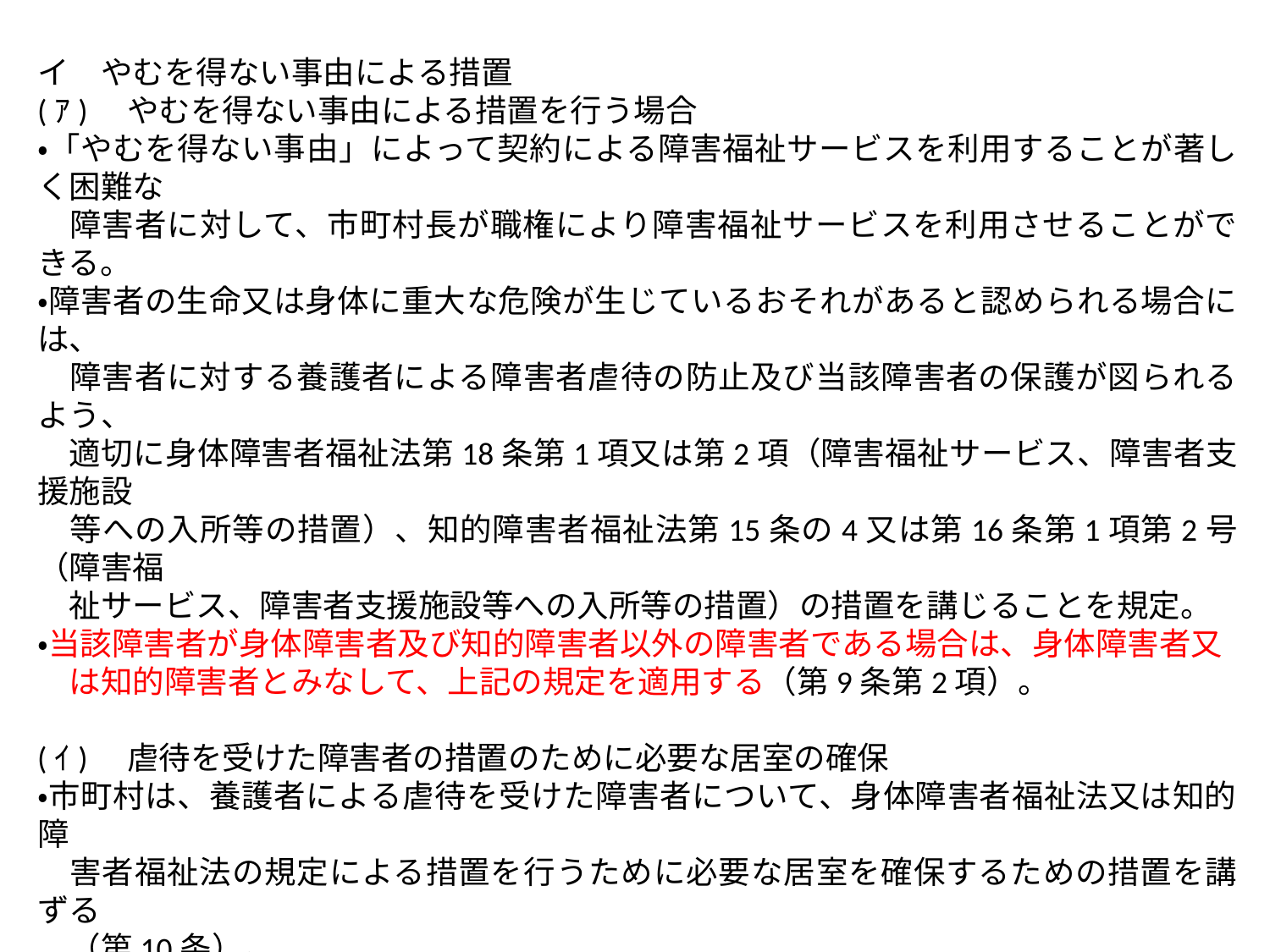

イ　やむを得ない事由による措置
(ｱ)　やむを得ない事由による措置を行う場合
・「やむを得ない事由」によって契約による障害福祉サービスを利用することが著しく困難な
　障害者に対して、市町村長が職権により障害福祉サービスを利用させることができる。
・障害者の生命又は身体に重大な危険が生じているおそれがあると認められる場合には、
　障害者に対する養護者による障害者虐待の防止及び当該障害者の保護が図られるよう、
　適切に身体障害者福祉法第18条第1項又は第2項（障害福祉サービス、障害者支援施設
　等への入所等の措置）、知的障害者福祉法第15条の4又は第16条第1項第2号（障害福
　祉サービス、障害者支援施設等への入所等の措置）の措置を講じることを規定。
・当該障害者が身体障害者及び知的障害者以外の障害者である場合は、身体障害者又
　は知的障害者とみなして、上記の規定を適用する（第9条第2項）。

(ｲ)　虐待を受けた障害者の措置のために必要な居室の確保
・市町村は、養護者による虐待を受けた障害者について、身体障害者福祉法又は知的障
　害者福祉法の規定による措置を行うために必要な居室を確保するための措置を講ずる
　（第10条）。
・障害者虐待防止対策支援事業の一時保護のための居室の確保等の活用など。

(ｳ)　面会の制限
・「やむを得ない事由による措置」が採られた場合、市町村長や障害者支援施設等の長は、
　虐待の防止や障害者の保護の観点から、養護者と障害者の面会を制限することができる
　（第13条）。